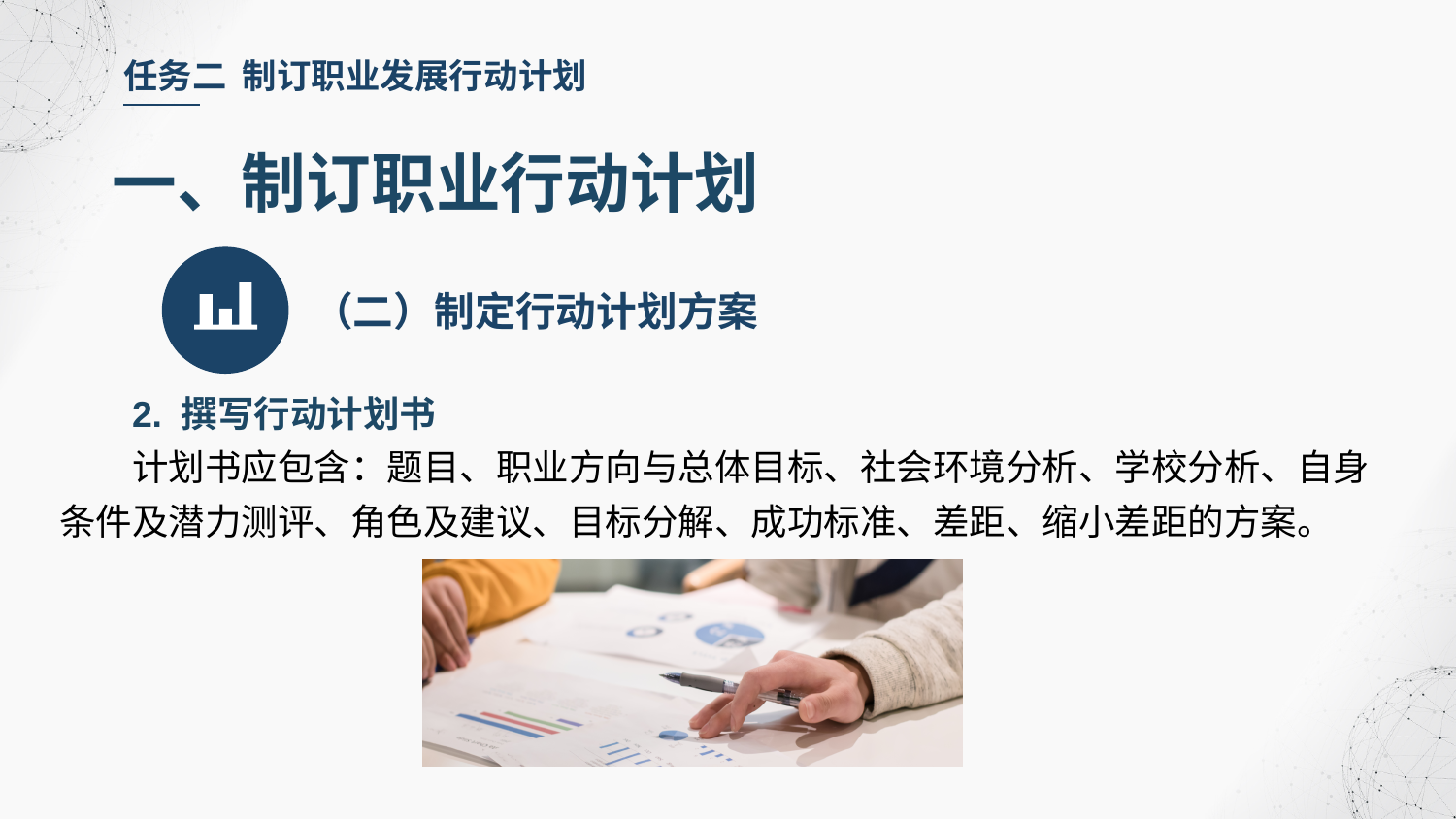

任务二  制订职业发展行动计划
一、制订职业行动计划

（二）制定行动计划方案
2. 撰写行动计划书
计划书应包含：题目、职业方向与总体目标、社会环境分析、学校分析、自身条件及潜力测评、角色及建议、目标分解、成功标准、差距、缩小差距的方案。